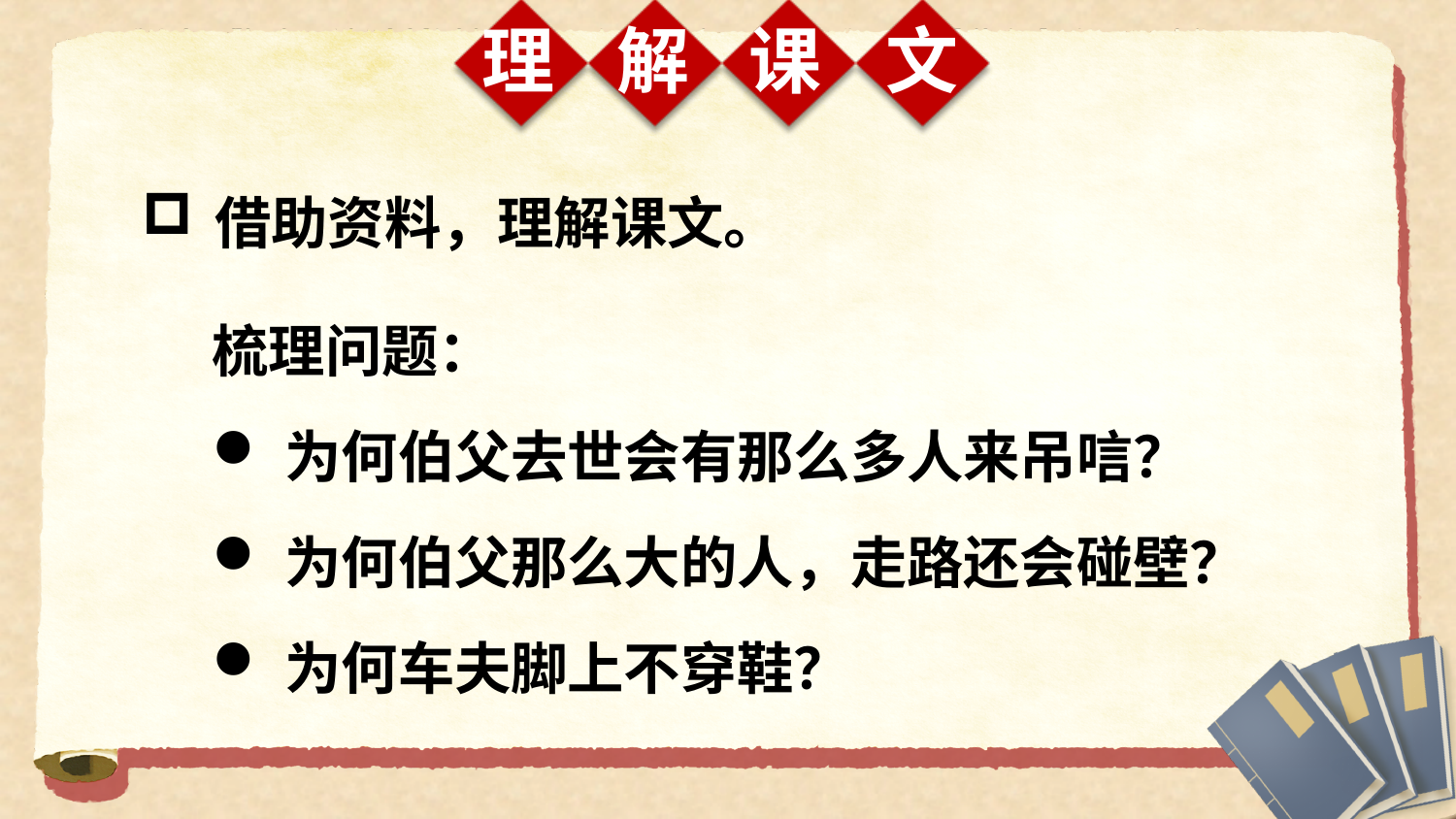

理
解
课
文
借助资料，理解课文。
梳理问题：
为何伯父去世会有那么多人来吊唁？
为何伯父那么大的人，走路还会碰壁？
为何车夫脚上不穿鞋？